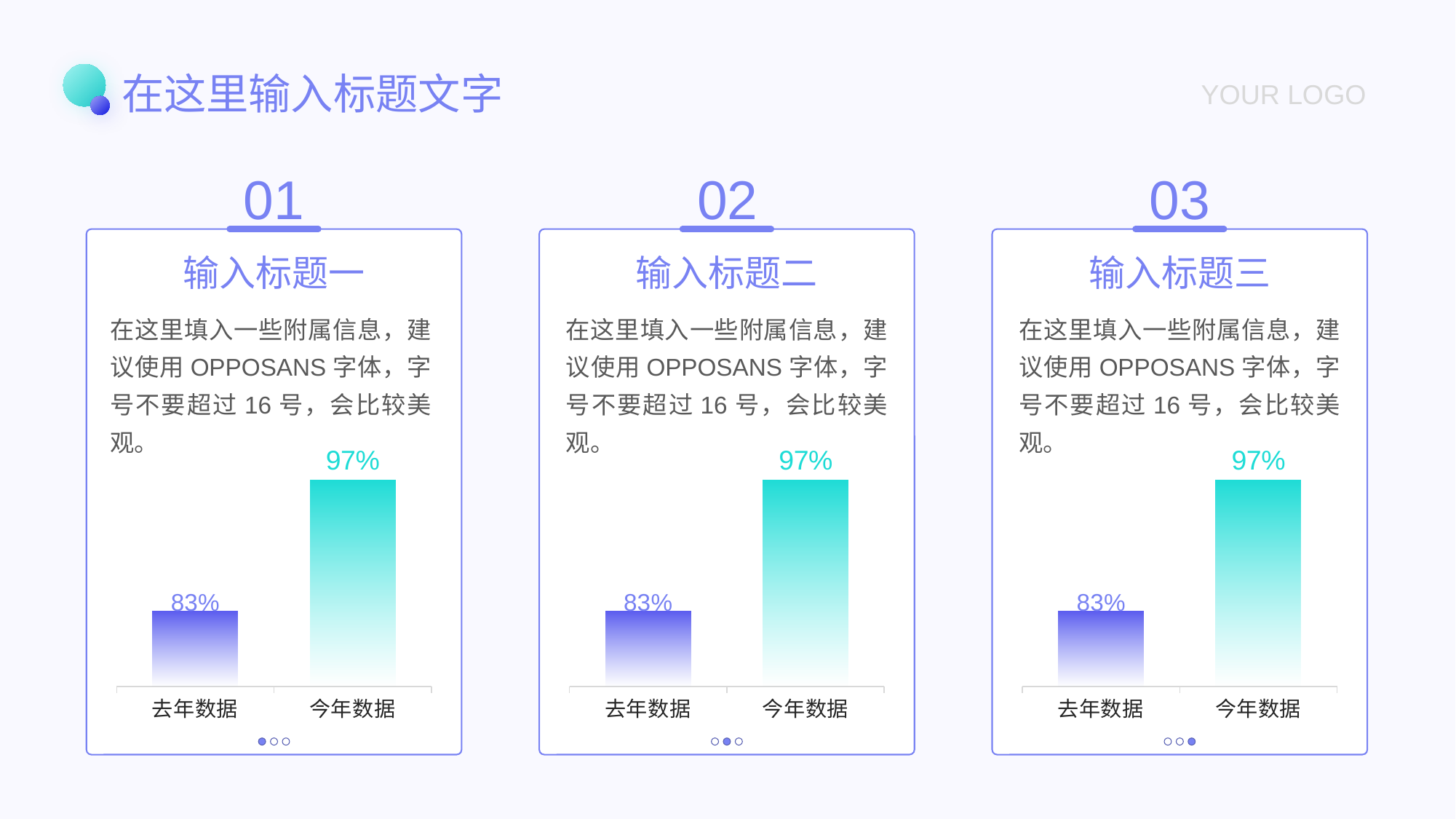

在这里输入标题文字

YOUR LOGO
01
02
03

输入标题一
输入标题二
输入标题三
在这里填入一些附属信息，建议使用OPPOSANS字体，字号不要超过16号，会比较美观。
在这里填入一些附属信息，建议使用OPPOSANS字体，字号不要超过16号，会比较美观。
在这里填入一些附属信息，建议使用OPPOSANS字体，字号不要超过16号，会比较美观。

### Chart

| Category | 系列 1 |
|---|---|
| 去年数据 | 0.83 |
| 今年数据 | 0.97 |

### Chart

| Category | 系列 1 |
|---|---|
| 去年数据 | 0.83 |
| 今年数据 | 0.97 |

### Chart

| Category | 系列 1 |
|---|---|
| 去年数据 | 0.83 |
| 今年数据 | 0.97 |